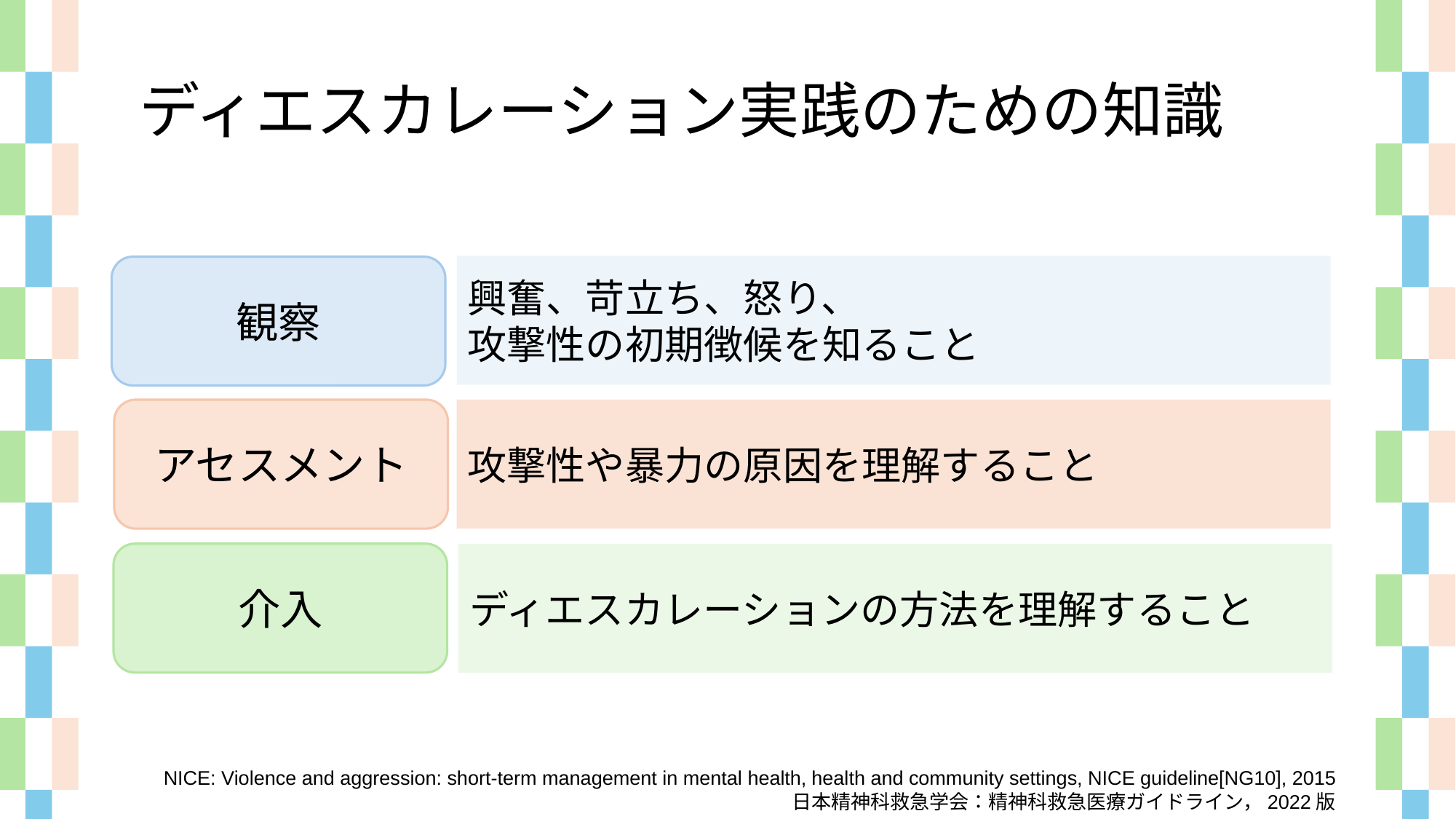

ディエスカレーション実践のための知識
興奮、苛立ち、怒り、
攻撃性の初期徴候を知ること
観察
アセスメント
攻撃性や暴力の原因を理解すること
介入
ディエスカレーションの方法を理解すること
NICE: Violence and aggression: short-term management in mental health, health and community settings, NICE guideline[NG10], 2015
日本精神科救急学会：精神科救急医療ガイドライン，2022版